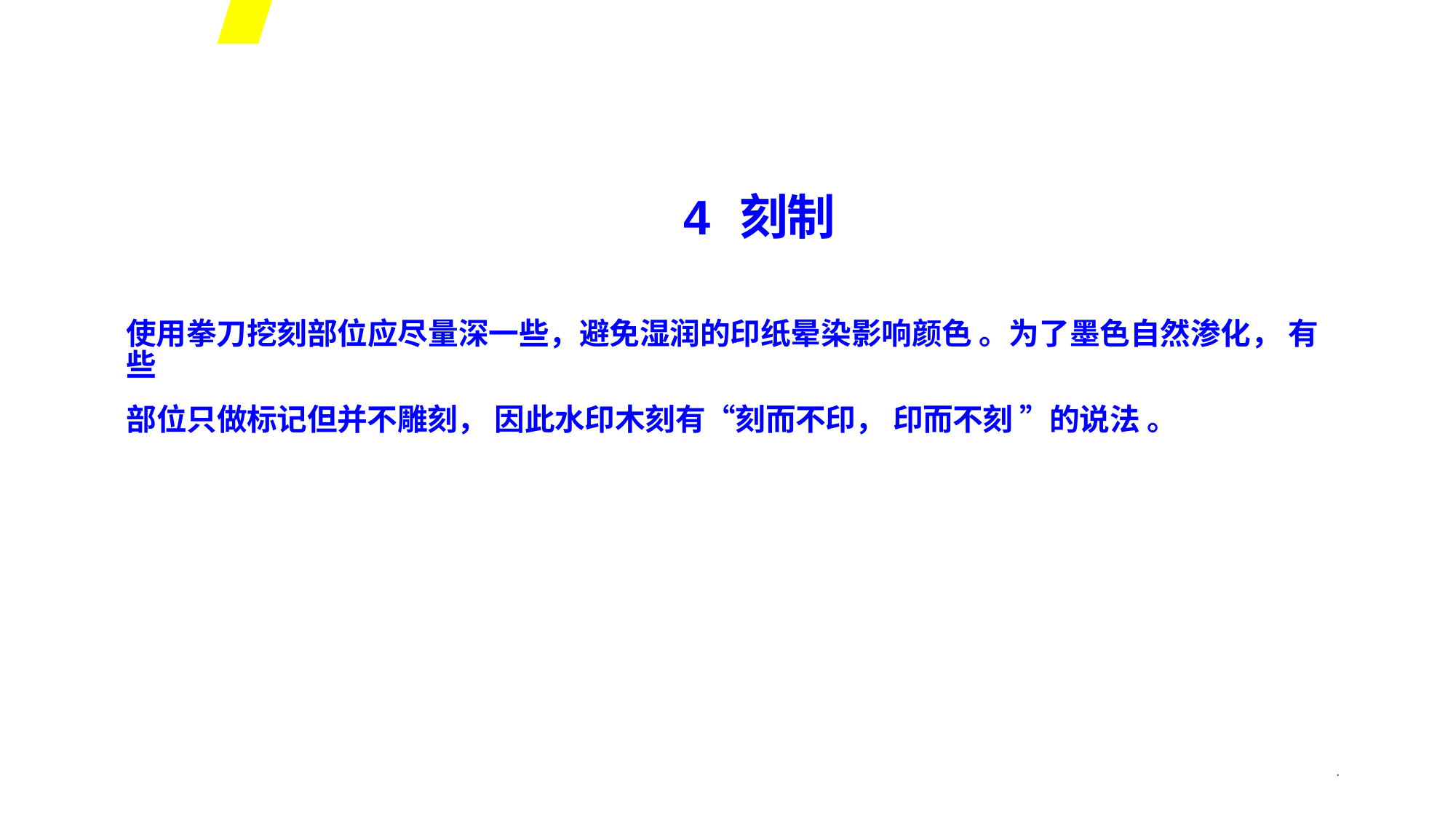

4 刻制

使用拳刀挖刻部位应尽量深一些，避免湿润的印纸晕染影响颜色 。为了墨色自然渗化， 有些
部位只做标记但并不雕刻， 因此水印木刻有“刻而不印， 印而不刻 ”的说法 。

*